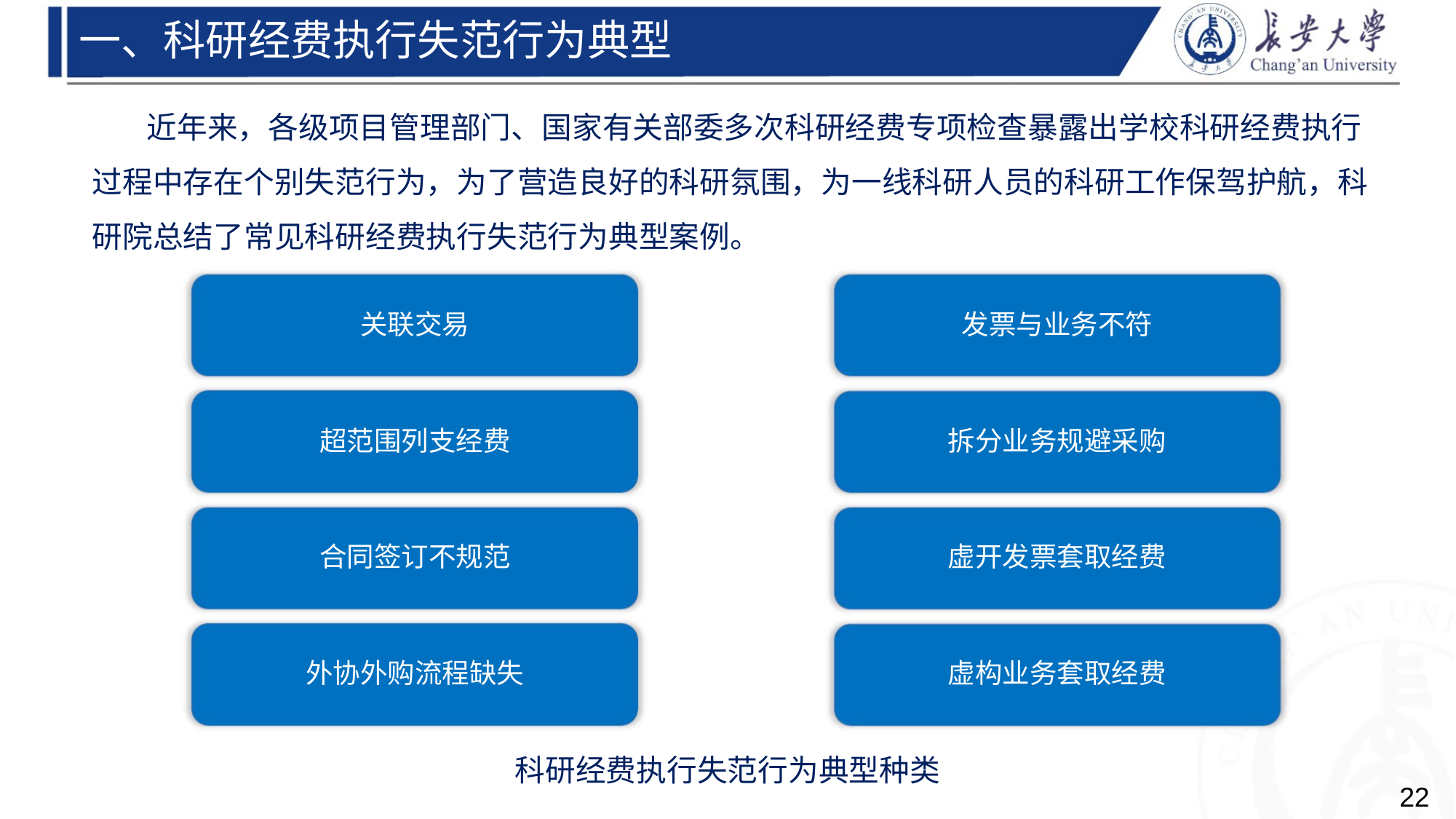

一、科研经费执行失范行为典型
近年来，各级项目管理部门、国家有关部委多次科研经费专项检查暴露出学校科研经费执行
过程中存在个别失范行为，为了营造良好的科研氛围，为一线科研人员的科研工作保驾护航，科
研院总结了常见科研经费执行失范行为典型案例。
关联交易
发票与业务不符
拆分业务规避采购
虚开发票套取经费
虚构业务套取经费
超范围列支经费
合同签订不规范
外协外购流程缺失
科研经费执行失范行为典型种类
22